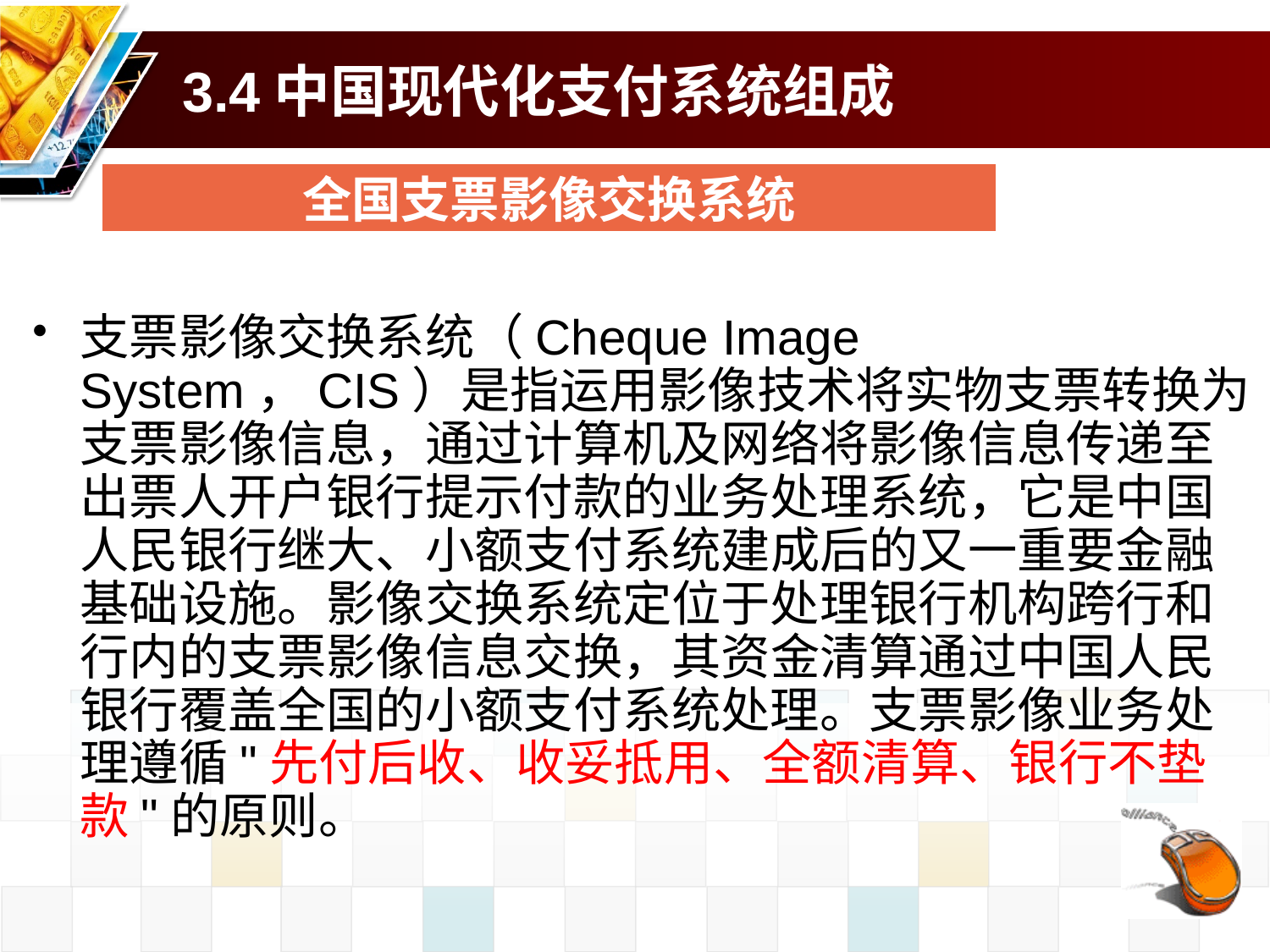

# 3.4中国现代化支付系统组成
全国支票影像交换系统
支票影像交换系统（Cheque Image System，CIS）是指运用影像技术将实物支票转换为支票影像信息，通过计算机及网络将影像信息传递至出票人开户银行提示付款的业务处理系统，它是中国人民银行继大、小额支付系统建成后的又一重要金融基础设施。影像交换系统定位于处理银行机构跨行和行内的支票影像信息交换，其资金清算通过中国人民银行覆盖全国的小额支付系统处理。支票影像业务处理遵循"先付后收、收妥抵用、全额清算、银行不垫款"的原则。